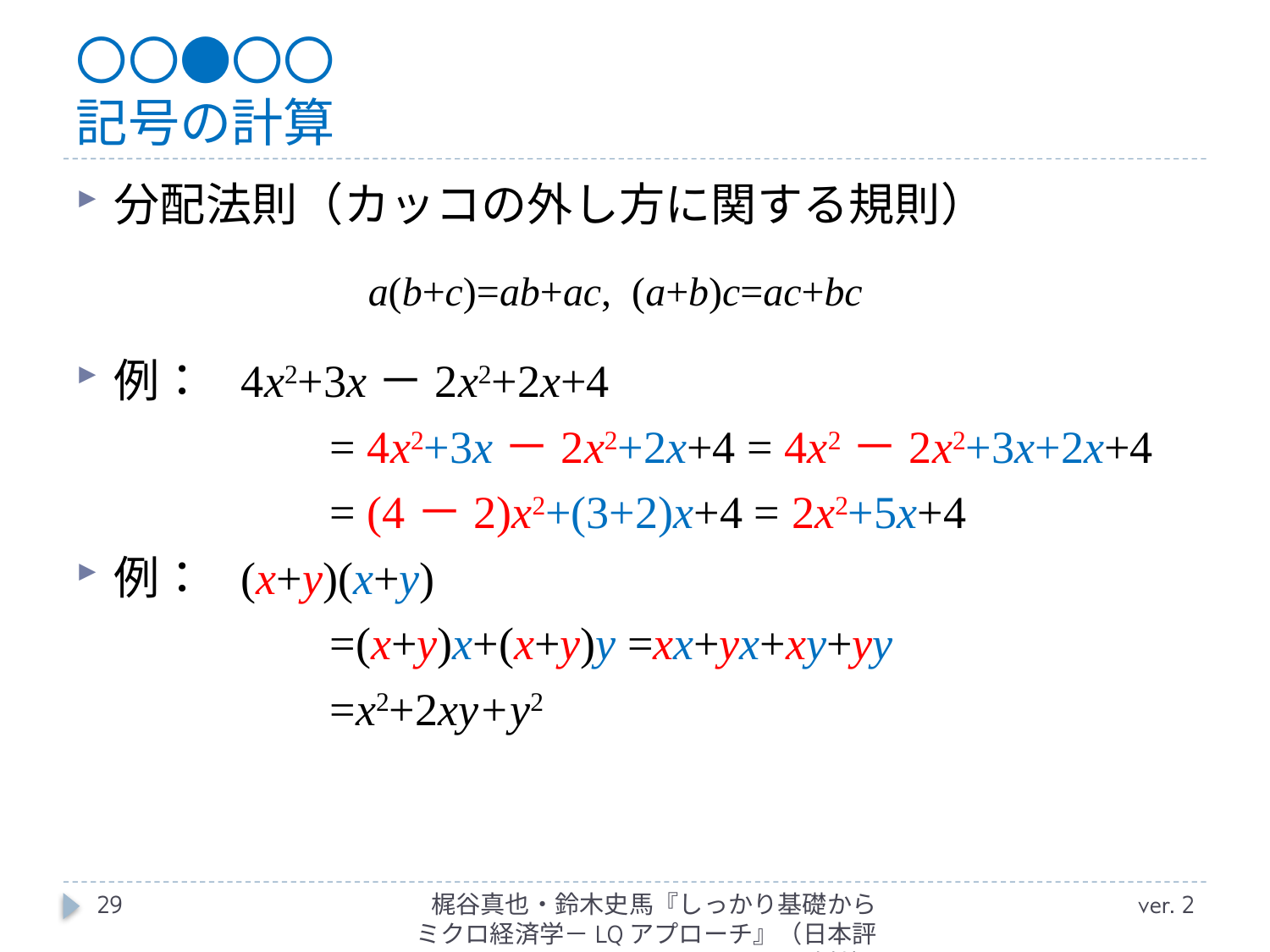

# 〇〇●〇〇 記号の計算
分配法則（カッコの外し方に関する規則）

		a(b+c)=ab+ac,  (a+b)c=ac+bc

例：	4x2+3x－2x2+2x+4
		= 4x2+3x－2x2+2x+4 = 4x2－2x2+3x+2x+4
		= (4－2)x2+(3+2)x+4 = 2x2+5x+4
例：	(x+y)(x+y)
		=(x+y)x+(x+y)y =xx+yx+xy+yy
		=x2+2xy+y2
29
梶谷真也・鈴木史馬『しっかり基礎からミクロ経済学－LQアプローチ』（日本評論社）
ver. 2